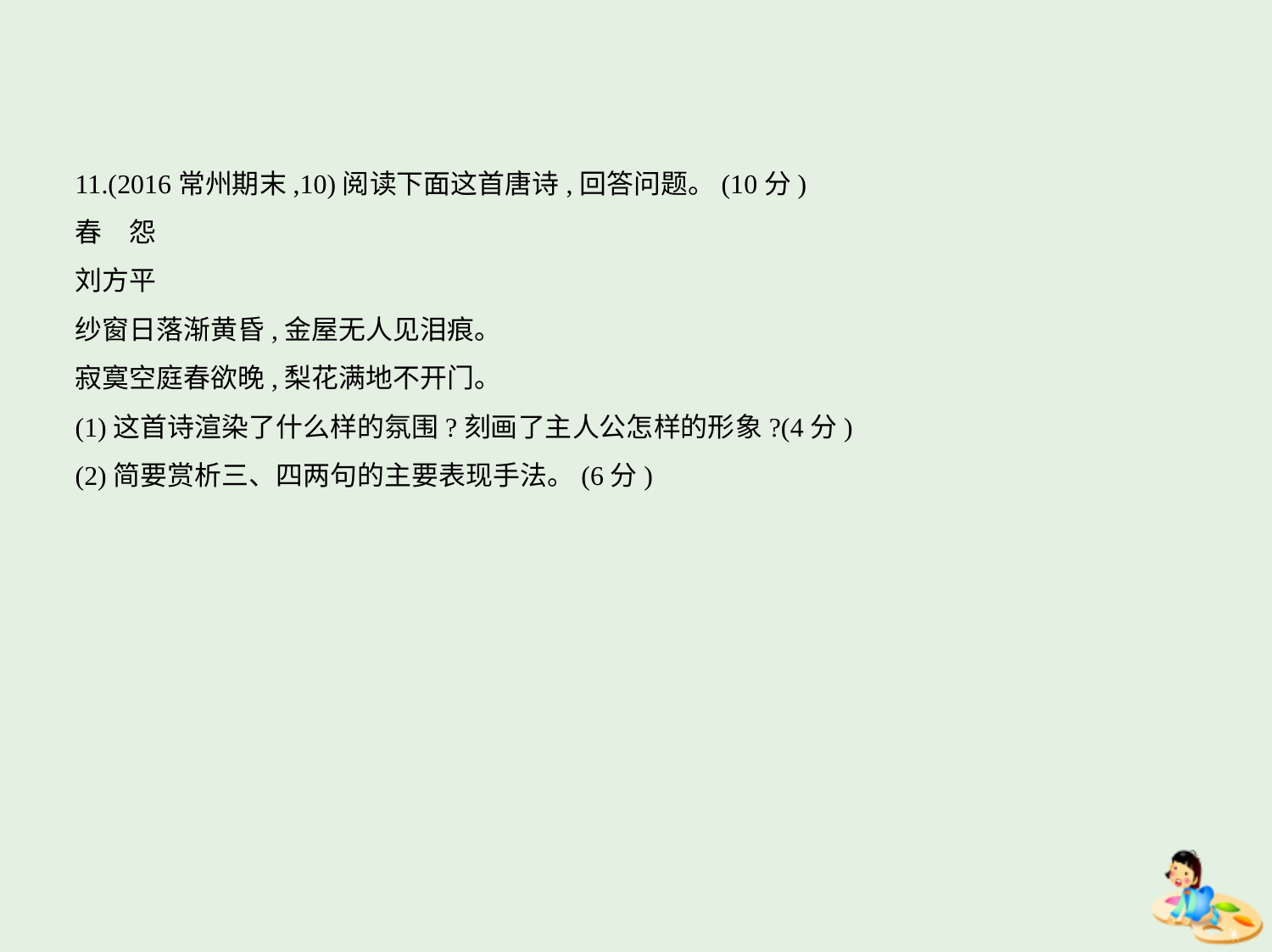

11.(2016常州期末,10)阅读下面这首唐诗,回答问题。(10分)
春　怨
刘方平
纱窗日落渐黄昏,金屋无人见泪痕。
寂寞空庭春欲晚,梨花满地不开门。
(1)这首诗渲染了什么样的氛围?刻画了主人公怎样的形象?(4分)
(2)简要赏析三、四两句的主要表现手法。(6分)